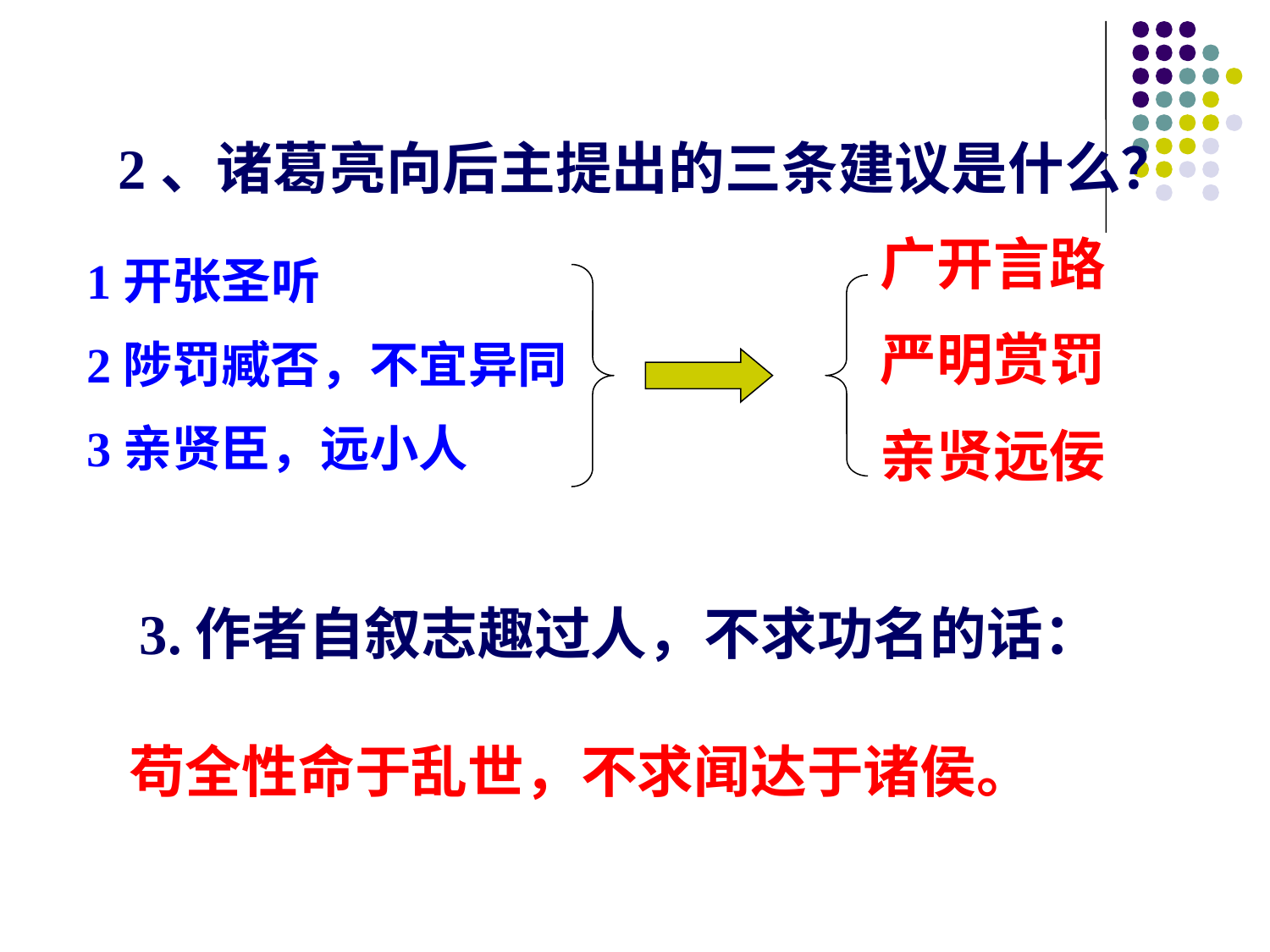

2、诸葛亮向后主提出的三条建议是什么？
广开言路
严明赏罚
亲贤远佞
1开张圣听
2陟罚臧否，不宜异同
3亲贤臣，远小人

3.作者自叙志趣过人，不求功名的话：
苟全性命于乱世，不求闻达于诸侯。